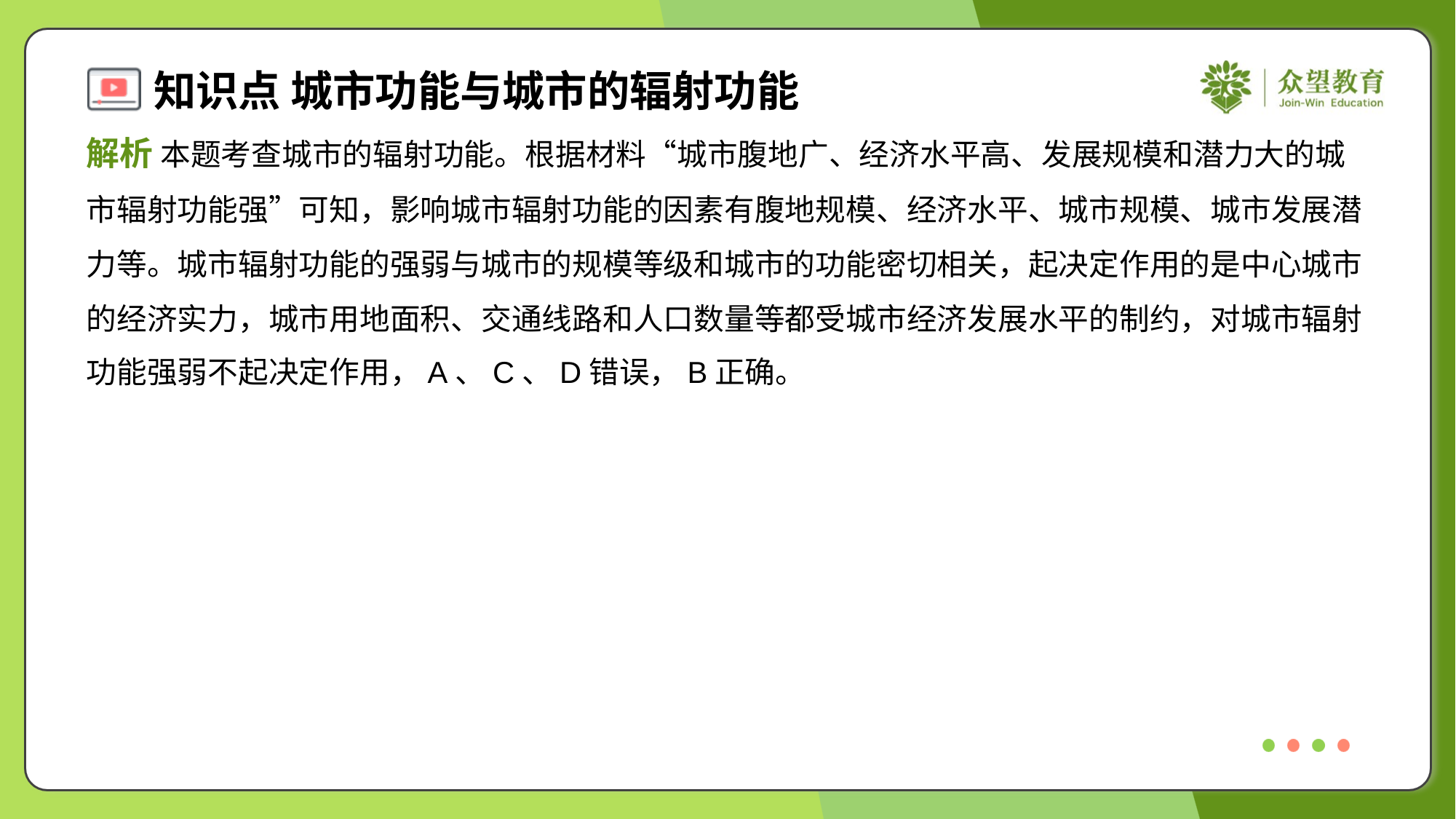

解析 本题考查城市的辐射功能。根据材料“城市腹地广、经济水平高、发展规模和潜力大的城
市辐射功能强”可知，影响城市辐射功能的因素有腹地规模、经济水平、城市规模、城市发展潜
力等。城市辐射功能的强弱与城市的规模等级和城市的功能密切相关，起决定作用的是中心城市
的经济实力，城市用地面积、交通线路和人口数量等都受城市经济发展水平的制约，对城市辐射
功能强弱不起决定作用，A、C、D错误，B正确。